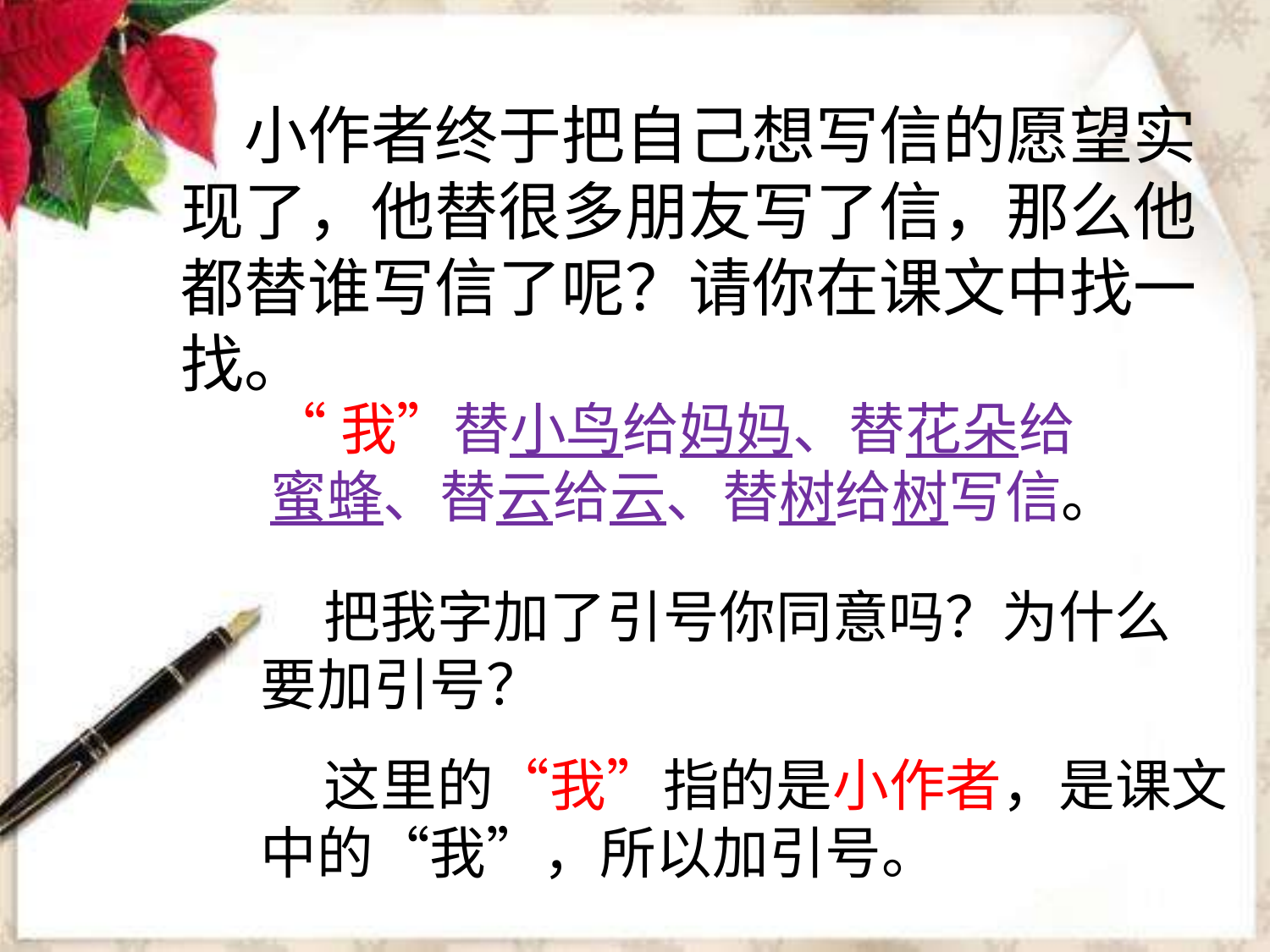

小作者终于把自己想写信的愿望实现了，他替很多朋友写了信，那么他都替谁写信了呢？请你在课文中找一找。
“我”替小鸟给妈妈、替花朵给蜜蜂、替云给云、替树给树写信。
把我字加了引号你同意吗？为什么要加引号？
这里的“我”指的是小作者，是课文中的“我”，所以加引号。